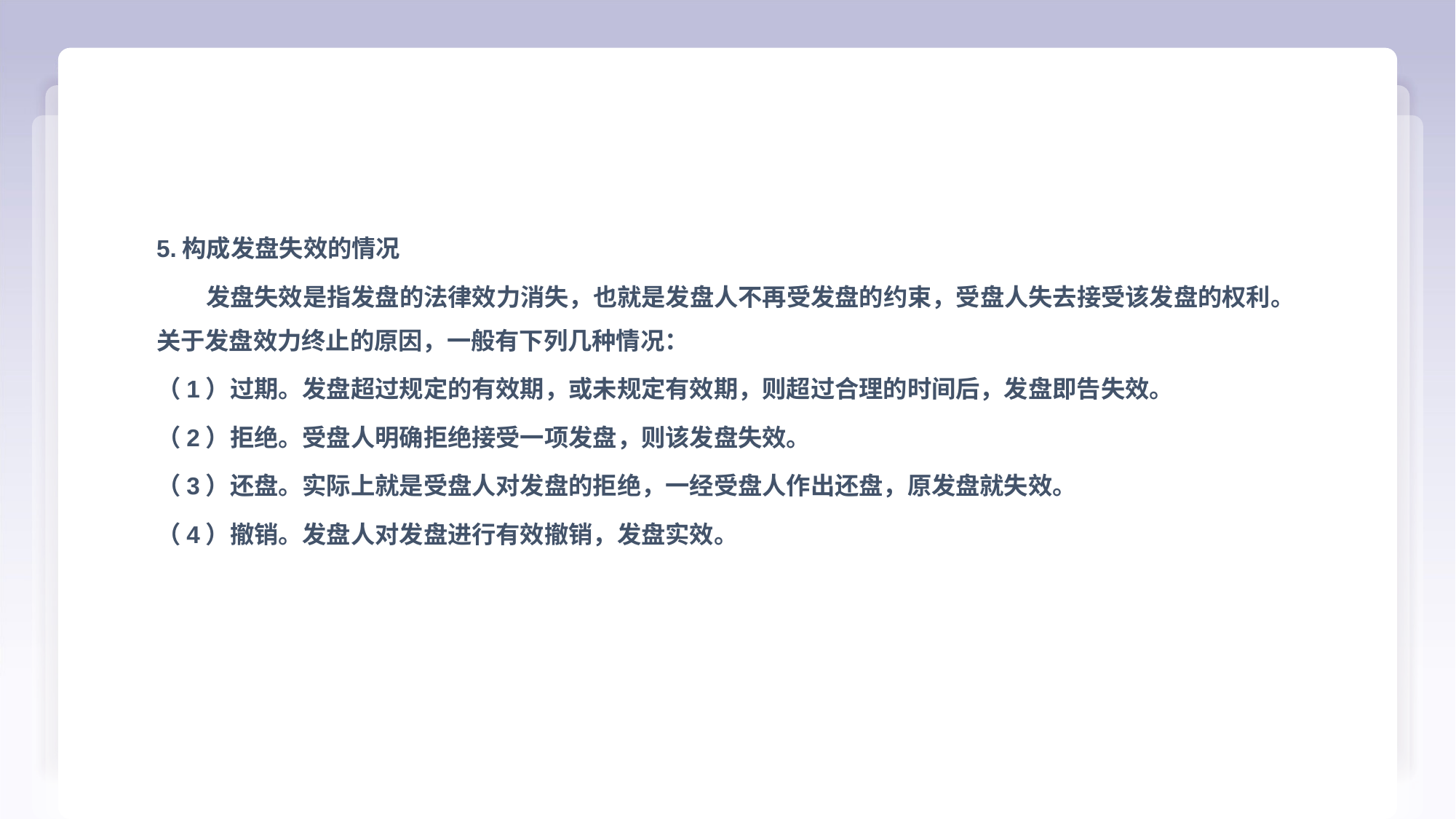

5.构成发盘失效的情况
        发盘失效是指发盘的法律效力消失，也就是发盘人不再受发盘的约束，受盘人失去接受该发盘的权利。关于发盘效力终止的原因，一般有下列几种情况：
（1）过期。发盘超过规定的有效期，或未规定有效期，则超过合理的时间后，发盘即告失效。
（2）拒绝。受盘人明确拒绝接受一项发盘，则该发盘失效。
（3）还盘。实际上就是受盘人对发盘的拒绝，一经受盘人作出还盘，原发盘就失效。
（4）撤销。发盘人对发盘进行有效撤销，发盘实效。